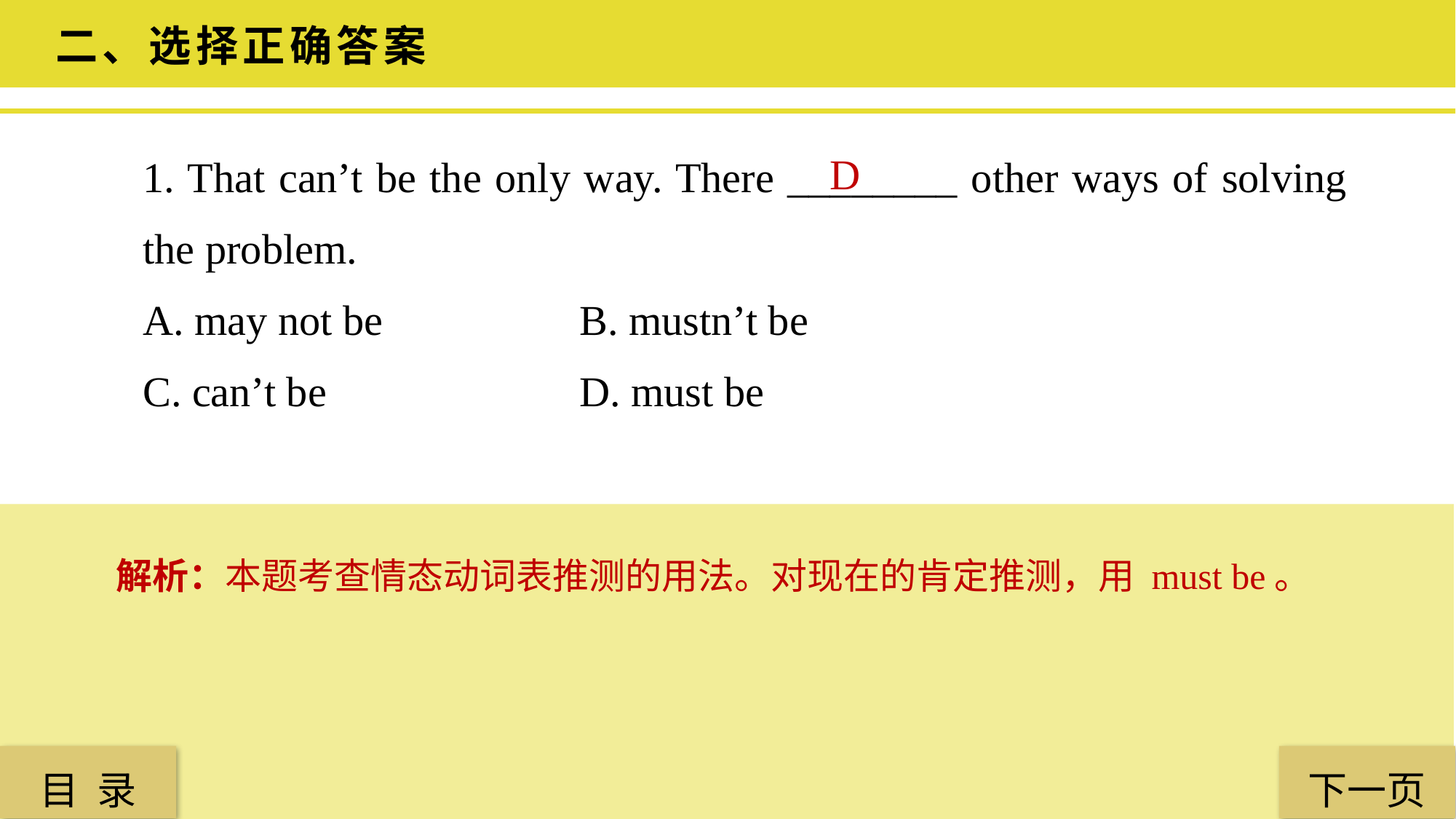

二、选择正确答案
1. That can’t be the only way. There ________ other ways of solving the problem.
A. may not be 		B. mustn’t be
C. can’t be 			D. must be
D
解析：本题考查情态动词表推测的用法。对现在的肯定推测，用 must be。